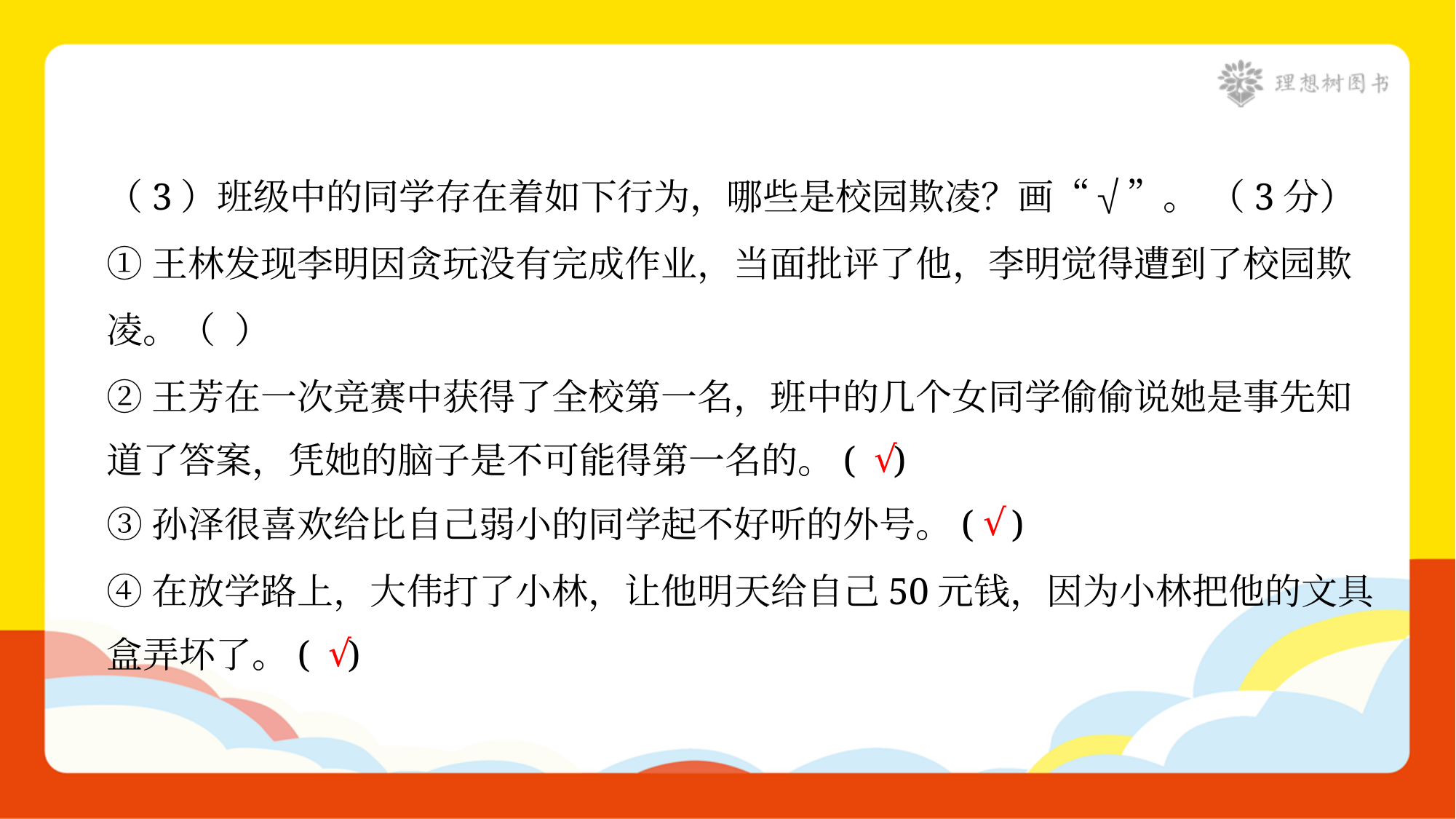

（3）班级中的同学存在着如下行为，哪些是校园欺凌？画“√”。 （3分）
①王林发现李明因贪玩没有完成作业，当面批评了他，李明觉得遭到了校园欺
凌。（  ）
②王芳在一次竞赛中获得了全校第一名，班中的几个女同学偷偷说她是事先知
道了答案，凭她的脑子是不可能得第一名的。(    )
√
③孙泽很喜欢给比自己弱小的同学起不好听的外号。(    )
④在放学路上，大伟打了小林，让他明天给自己50元钱，因为小林把他的文具
盒弄坏了。(    )
√
√